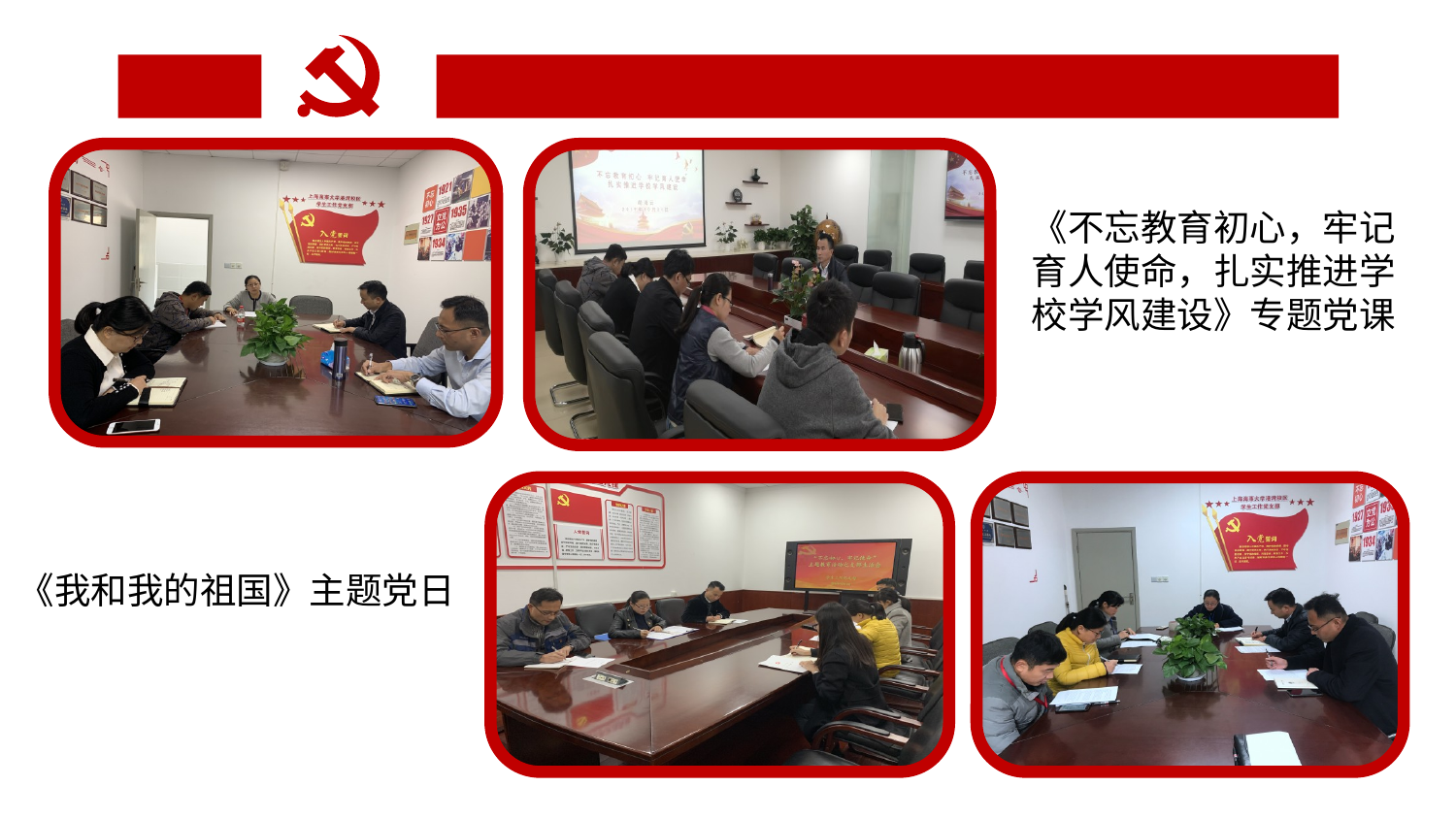

《不忘教育初心，牢记育人使命，扎实推进学校学风建设》专题党课

《我和我的祖国》主题党日